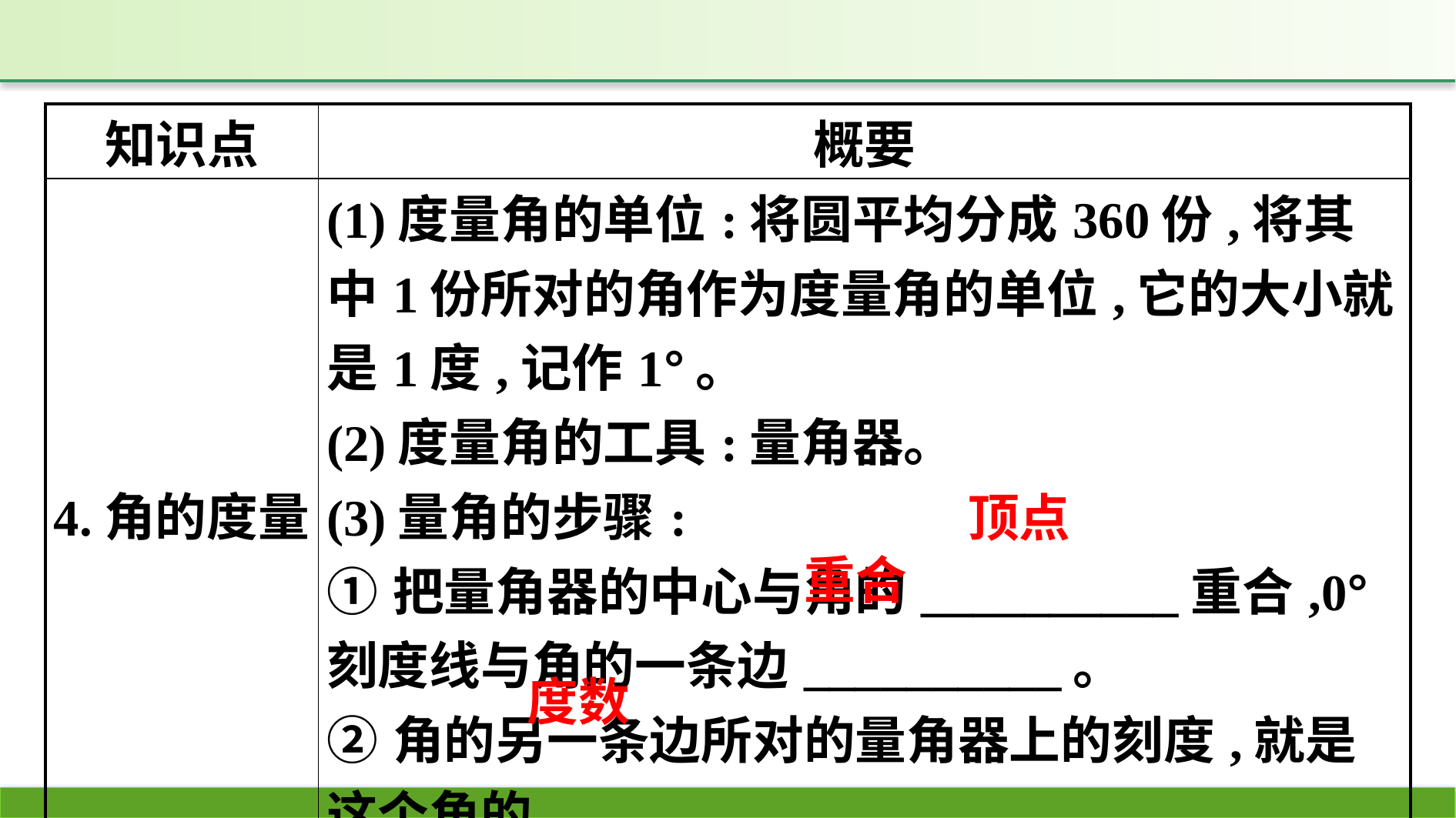

| 知识点 | 概要 |
| --- | --- |
| 4.角的度量 | (1)度量角的单位:将圆平均分成360份,将其中1份所对的角作为度量角的单位,它的大小就是1度,记作1°。 (2)度量角的工具:量角器。 (3)量角的步骤: ①把量角器的中心与角的\_\_\_\_\_\_\_\_\_\_重合,0°刻度线与角的一条边\_\_\_\_\_\_\_\_\_\_。 ②角的另一条边所对的量角器上的刻度,就是这个角的\_\_\_\_\_\_\_\_\_\_ |
顶点
重合
度数